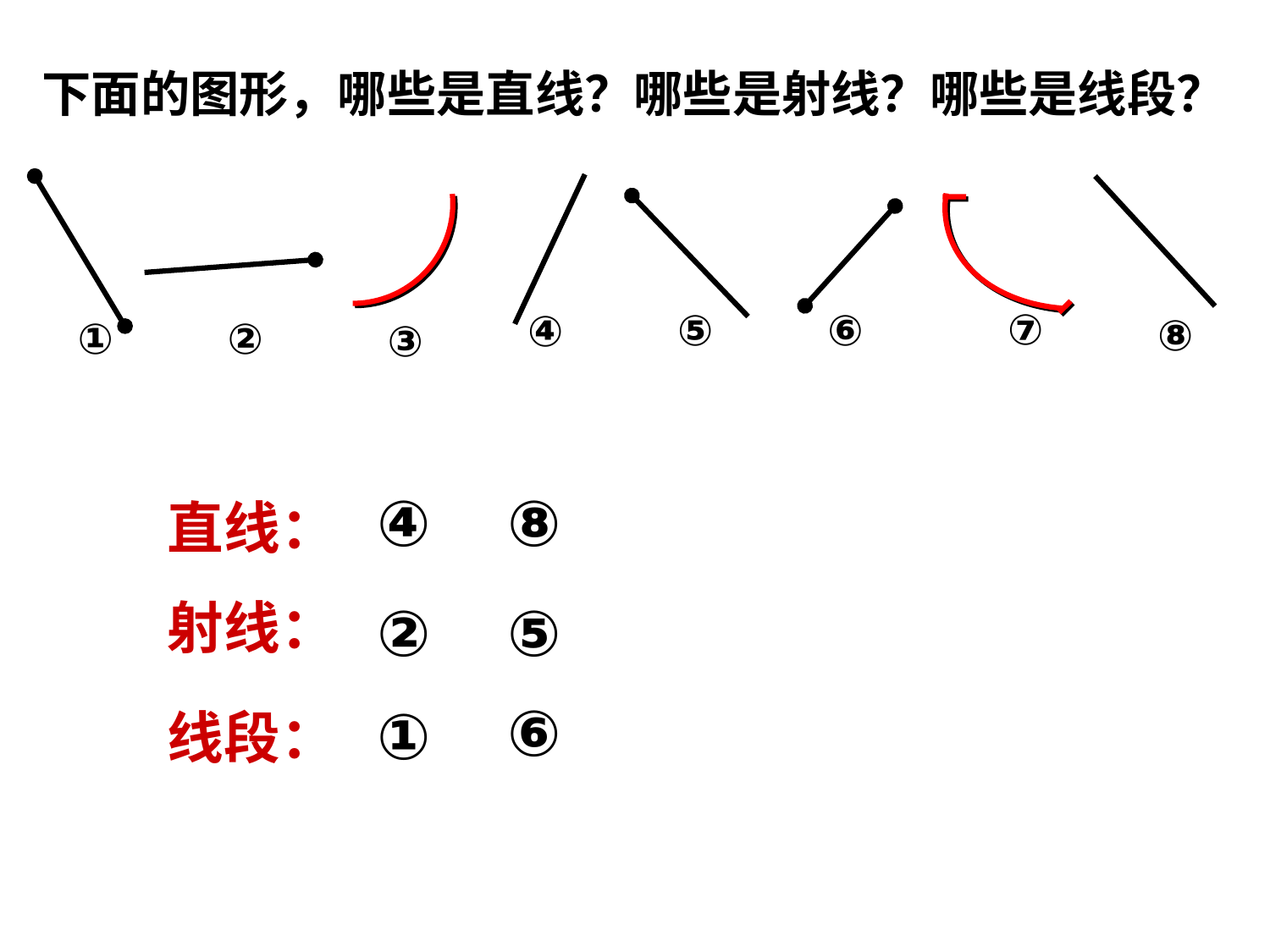

下面的图形，哪些是直线？哪些是射线？哪些是线段？

⑦
⑥
⑤
④
⑧
①
②
③
④
⑧
直线：
射线：
②
⑤
⑥
①
线段：